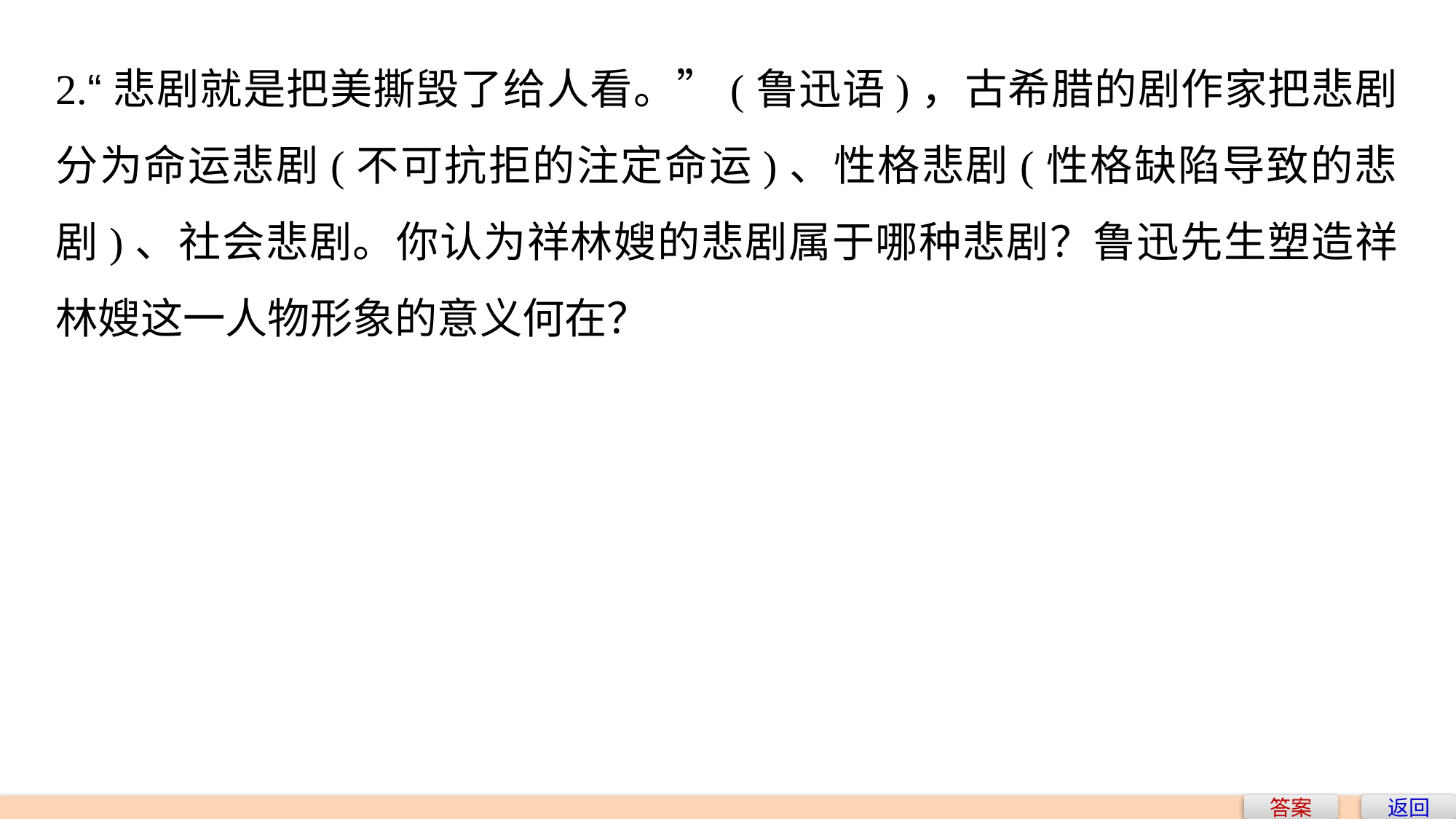

2.“悲剧就是把美撕毁了给人看。”(鲁迅语)，古希腊的剧作家把悲剧分为命运悲剧(不可抗拒的注定命运)、性格悲剧(性格缺陷导致的悲剧)、社会悲剧。你认为祥林嫂的悲剧属于哪种悲剧？鲁迅先生塑造祥林嫂这一人物形象的意义何在？
答案
返回